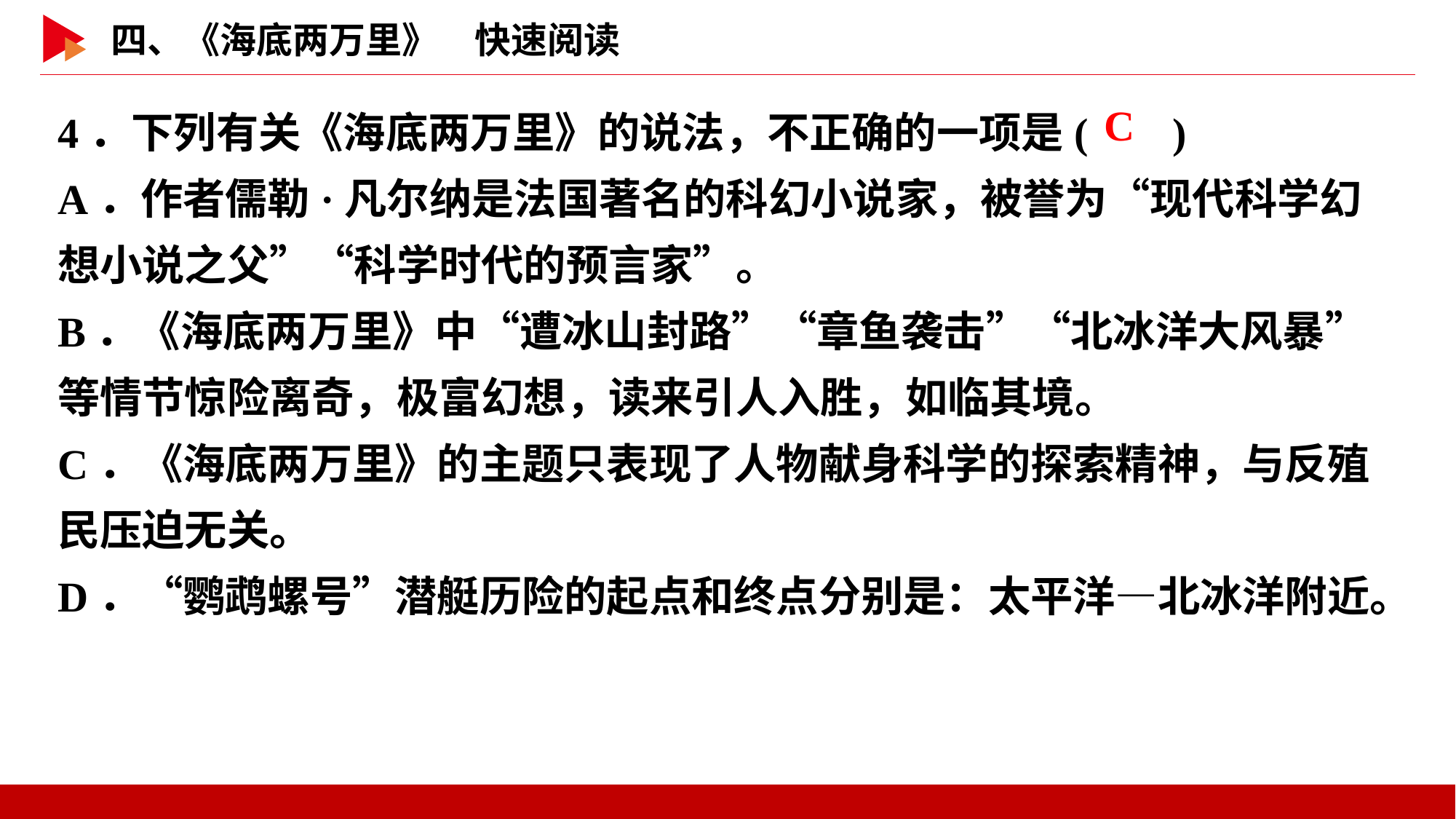

4．下列有关《海底两万里》的说法，不正确的一项是(        )
A．作者儒勒·凡尔纳是法国著名的科幻小说家，被誉为“现代科学幻想小说之父”“科学时代的预言家”。
B．《海底两万里》中“遭冰山封路”“章鱼袭击”“北冰洋大风暴”等情节惊险离奇，极富幻想，读来引人入胜，如临其境。
C．《海底两万里》的主题只表现了人物献身科学的探索精神，与反殖民压迫无关。
D．“鹦鹉螺号”潜艇历险的起点和终点分别是：太平洋—北冰洋附近。
   C